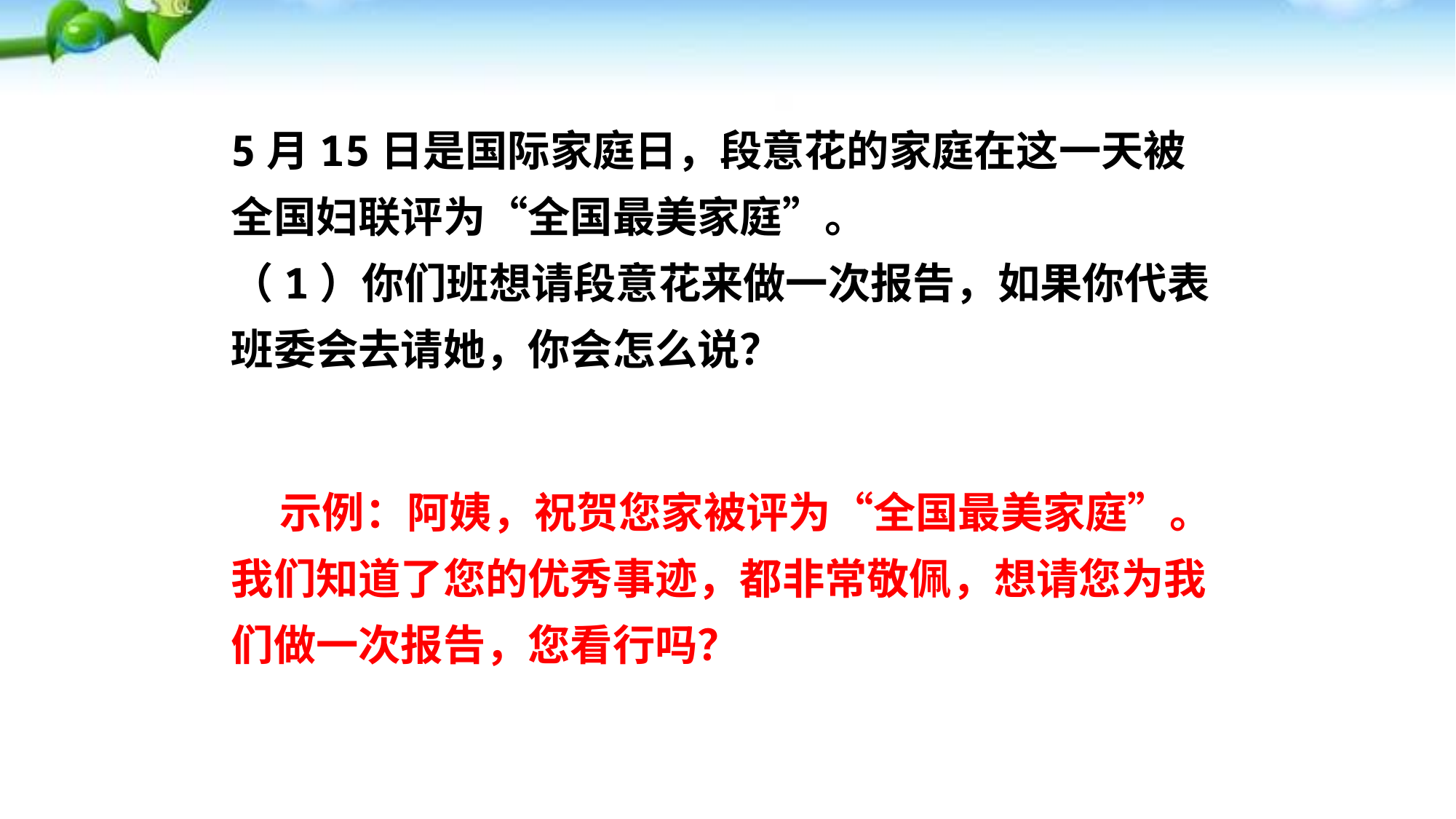

5月15日是国际家庭日，段意花的家庭在这一天被全国妇联评为“全国最美家庭”。
（1）你们班想请段意花来做一次报告，如果你代表班委会去请她，你会怎么说？
    示例：阿姨，祝贺您家被评为“全国最美家庭”。我们知道了您的优秀事迹，都非常敬佩，想请您为我们做一次报告，您看行吗？